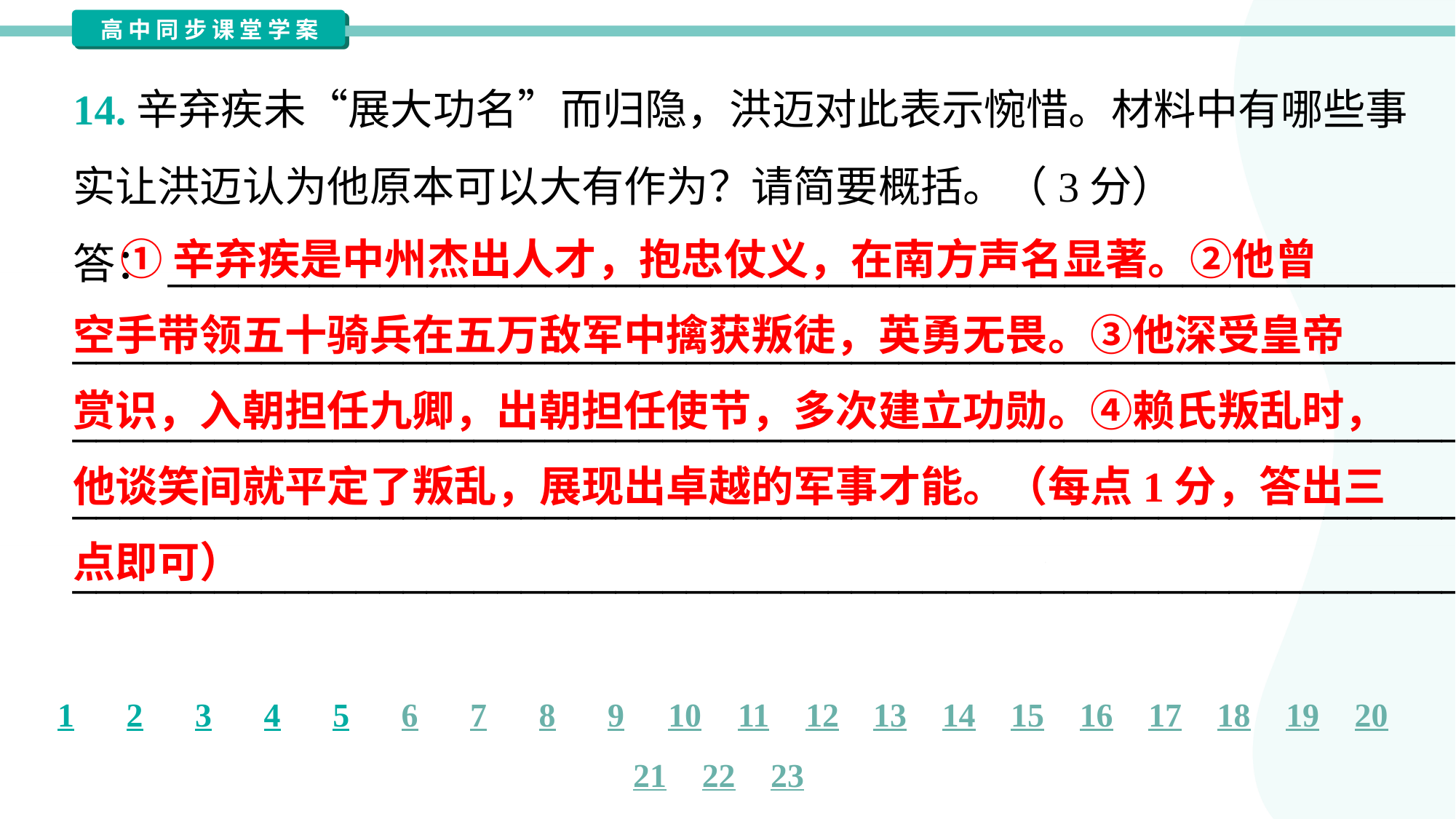

14.辛弃疾未“展大功名”而归隐，洪迈对此表示惋惜。材料中有哪些事
实让洪迈认为他原本可以大有作为？请简要概括。（3分）
答：_________________________________________________________
_____________________________________________________________
_____________________________________________________________
_____________________________________________________________
_____________________________________________________________
     ①辛弃疾是中州杰出人才，抱忠仗义，在南方声名显著。②他曾
空手带领五十骑兵在五万敌军中擒获叛徒，英勇无畏。③他深受皇帝
赏识，入朝担任九卿，出朝担任使节，多次建立功勋。④赖氏叛乱时，
他谈笑间就平定了叛乱，展现出卓越的军事才能。（每点1分，答出三
点即可）